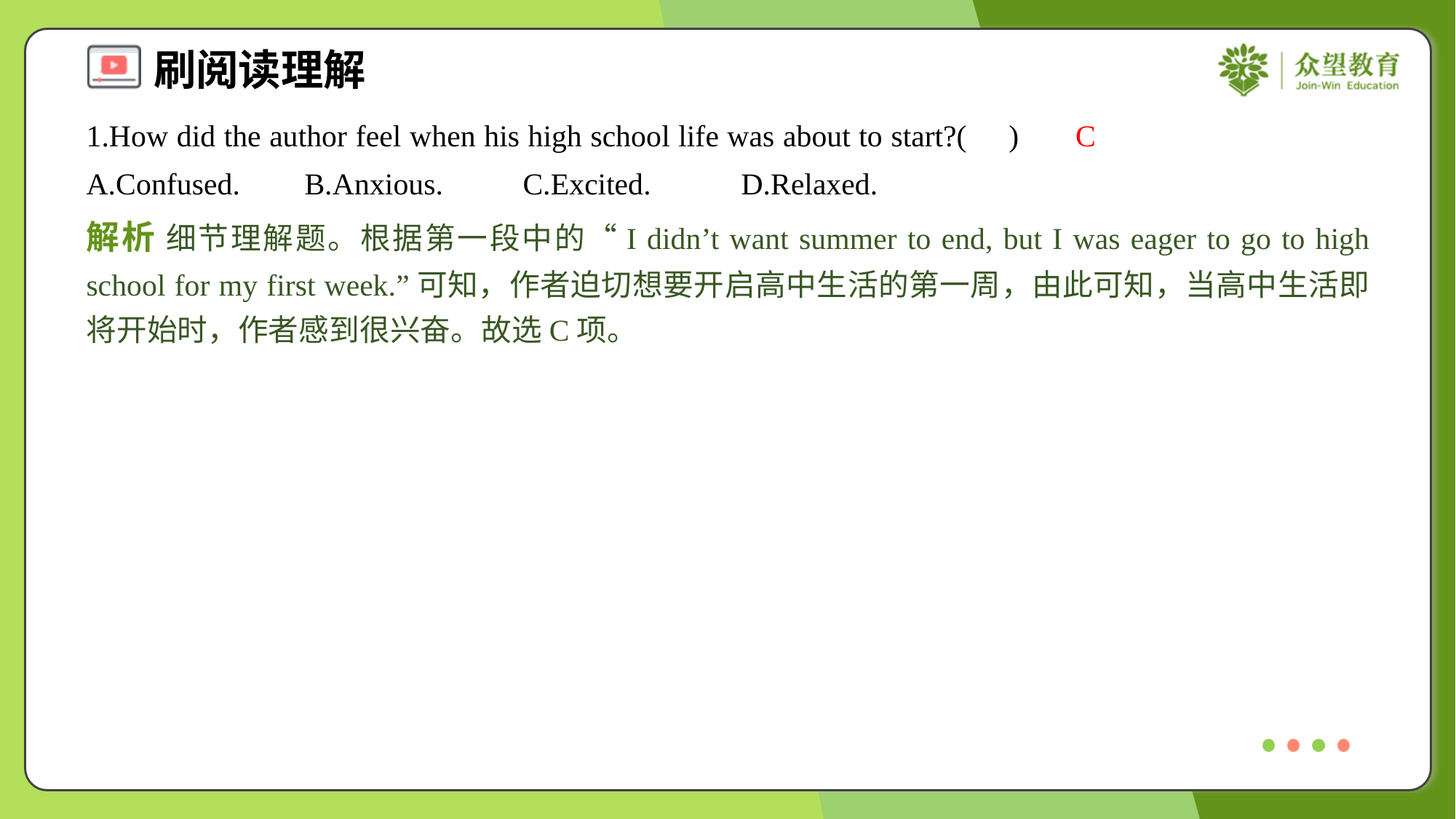

1.How did the author feel when his high school life was about to start?(     )
C
A.Confused.	B.Anxious.	C.Excited.	D.Relaxed.
解析 细节理解题。根据第一段中的“I didn’t want summer to end, but I was eager to go to high school for my first week.”可知，作者迫切想要开启高中生活的第一周，由此可知，当高中生活即将开始时，作者感到很兴奋。故选C项。